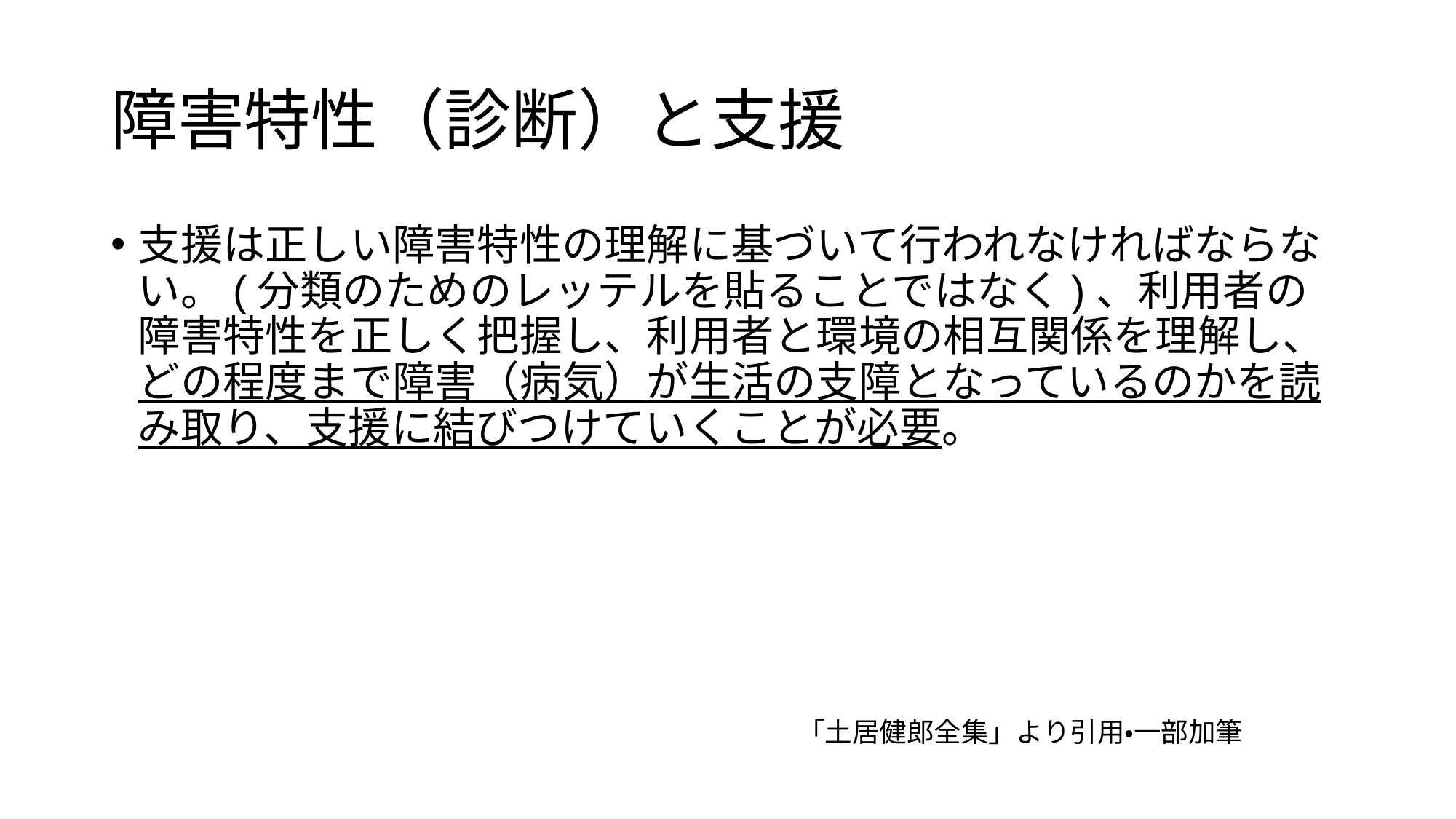

# 障害特性（診断）と支援
支援は正しい障害特性の理解に基づいて行われなければならない。(分類のためのレッテルを貼ることではなく)、利用者の障害特性を正しく把握し、利用者と環境の相互関係を理解し、どの程度まで障害（病気）が生活の支障となっているのかを読み取り、支援に結びつけていくことが必要。

「土居健郎全集」より引用・一部加筆